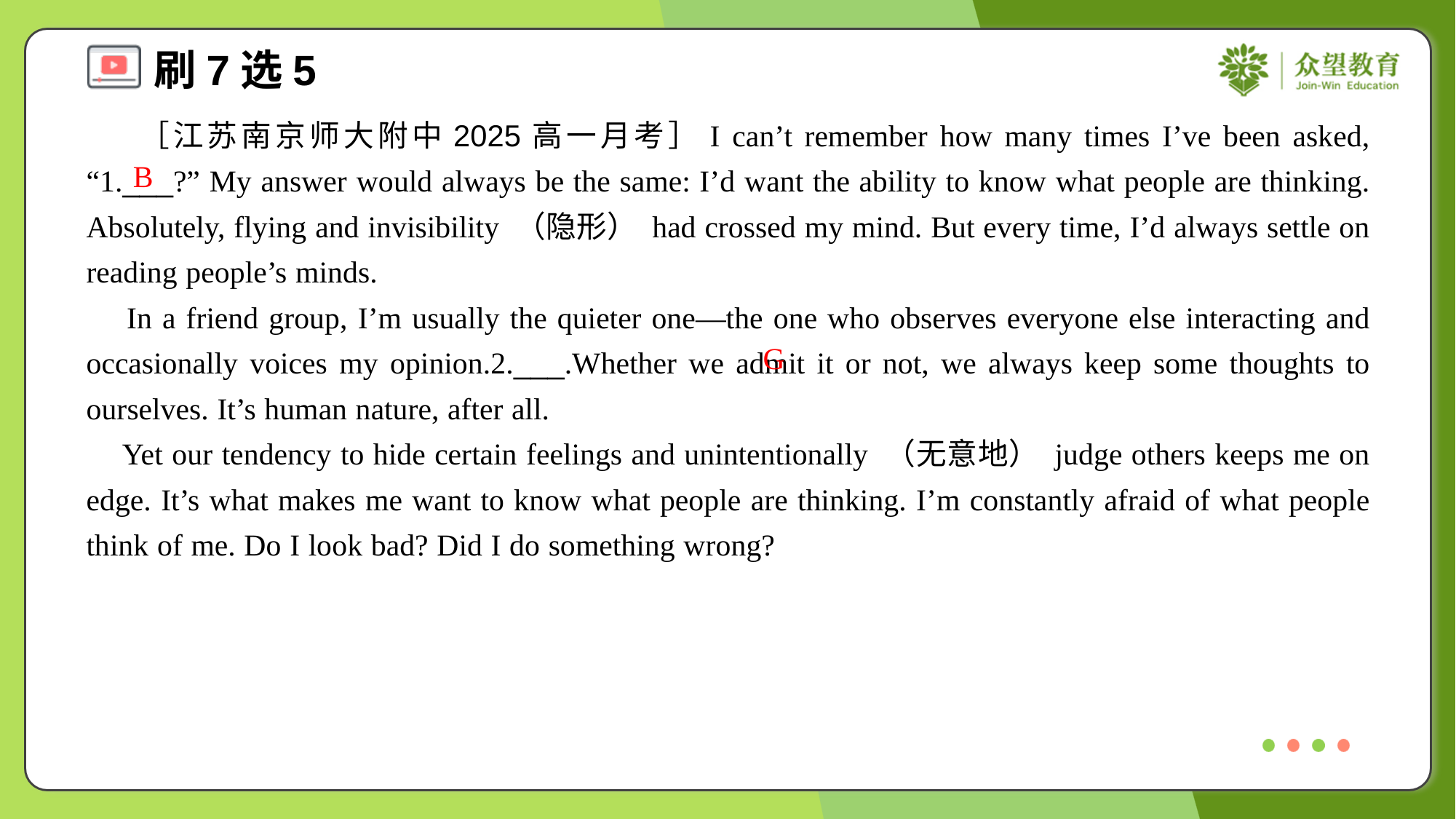

［江苏南京师大附中2025高一月考］I can’t remember how many times I’ve been asked, “1.___?” My answer would always be the same: I’d want the ability to know what people are thinking. Absolutely, flying and invisibility （隐形） had crossed my mind. But every time, I’d always settle on reading people’s minds.
    In a friend group, I’m usually the quieter one—the one who observes everyone else interacting and occasionally voices my opinion.2.___.Whether we admit it or not, we always keep some thoughts to ourselves. It’s human nature, after all.
    Yet our tendency to hide certain feelings and unintentionally （无意地） judge others keeps me on edge. It’s what makes me want to know what people are thinking. I’m constantly afraid of what people think of me. Do I look bad? Did I do something wrong?
B
G